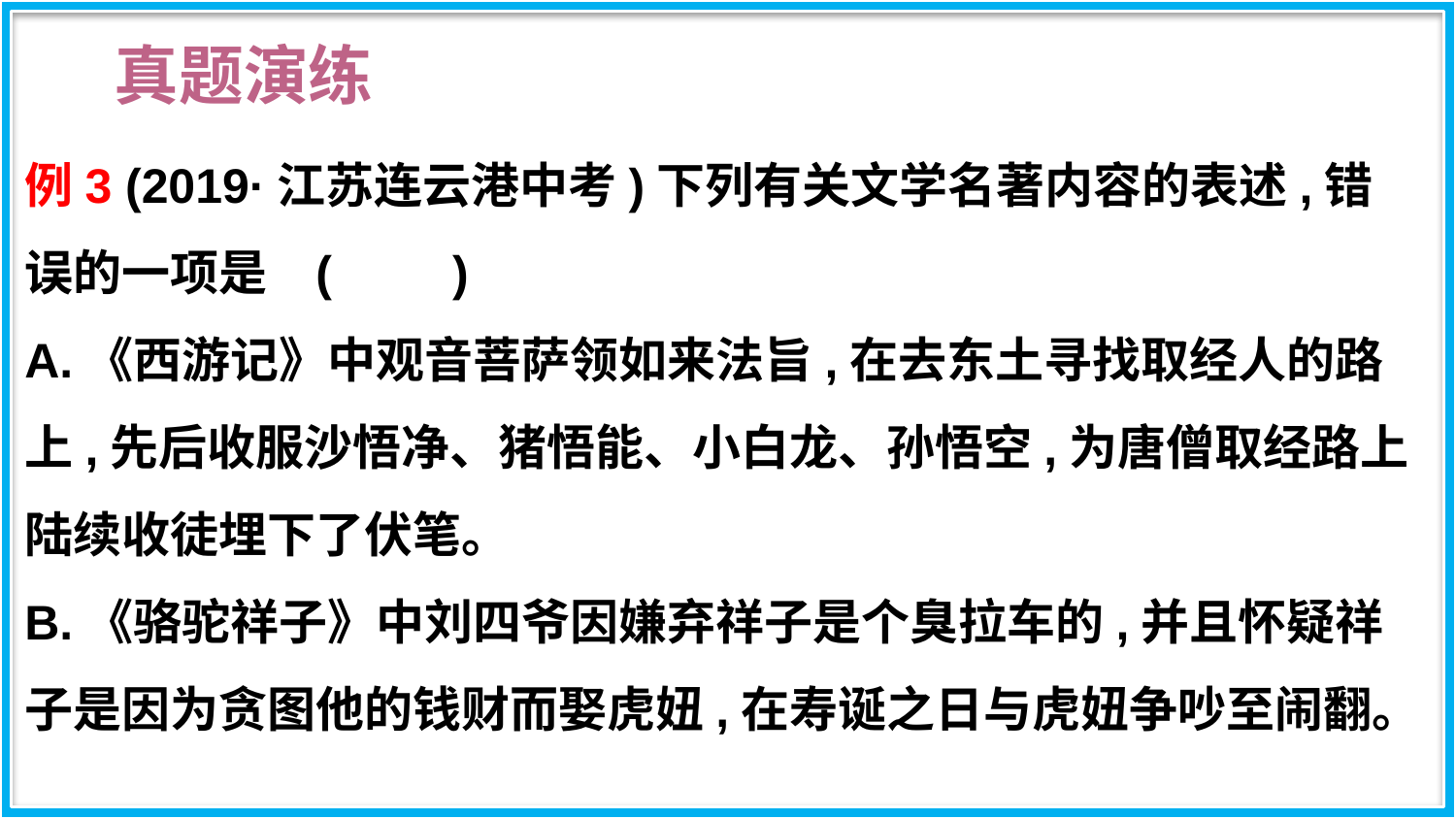

真题演练
例3 (2019·江苏连云港中考)下列有关文学名著内容的表述,错误的一项是	(　　)
A.《西游记》中观音菩萨领如来法旨,在去东土寻找取经人的路上,先后收服沙悟净、猪悟能、小白龙、孙悟空,为唐僧取经路上陆续收徒埋下了伏笔。
B.《骆驼祥子》中刘四爷因嫌弃祥子是个臭拉车的,并且怀疑祥子是因为贪图他的钱财而娶虎妞,在寿诞之日与虎妞争吵至闹翻。